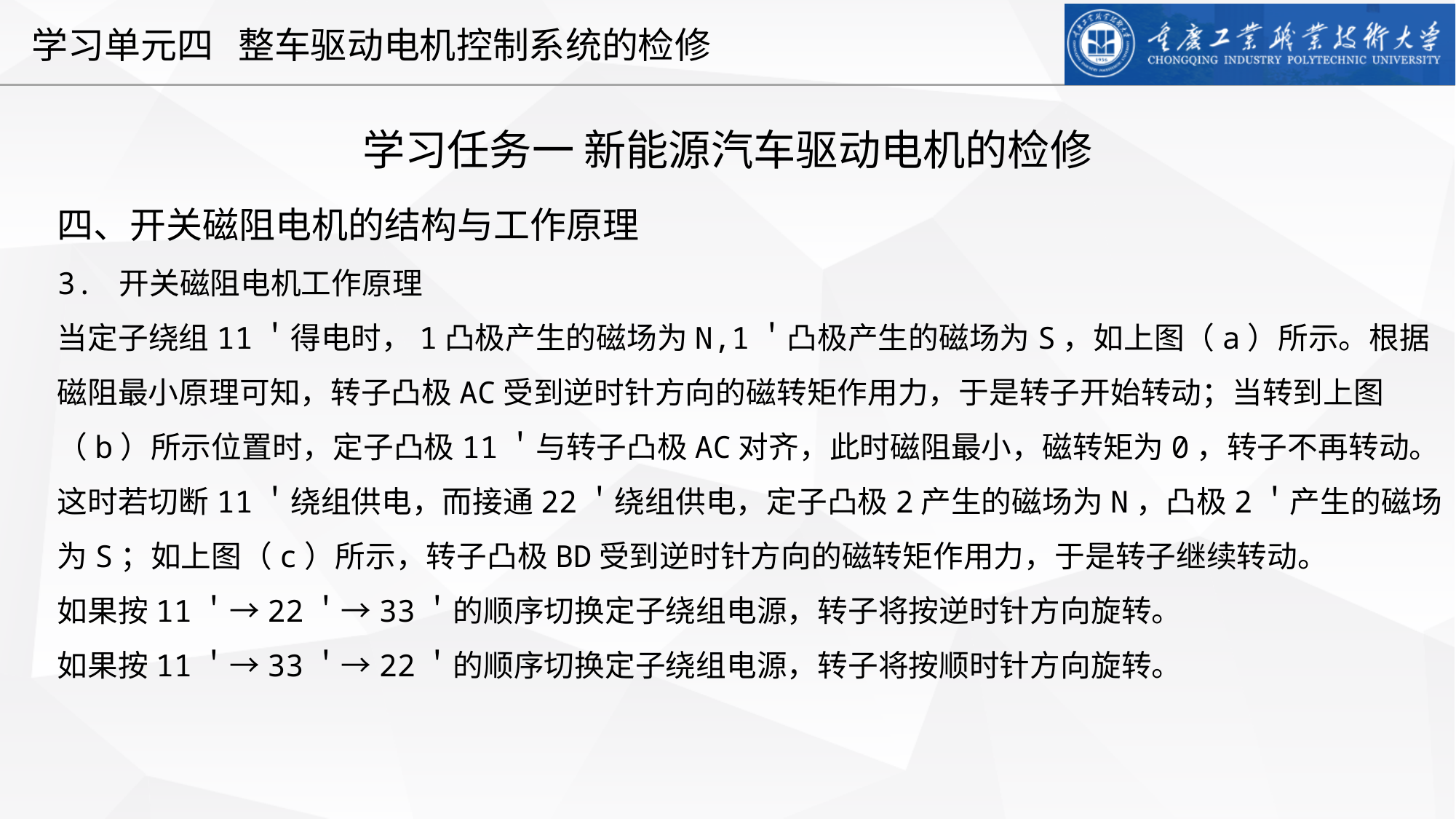

学习任务一 新能源汽车驱动电机的检修
四、开关磁阻电机的结构与工作原理
3. 开关磁阻电机工作原理
当定子绕组11＇得电时，1凸极产生的磁场为N,1＇凸极产生的磁场为S，如上图（a）所示。根据磁阻最小原理可知，转子凸极AC受到逆时针方向的磁转矩作用力，于是转子开始转动；当转到上图（b）所示位置时，定子凸极11＇与转子凸极AC对齐，此时磁阻最小，磁转矩为0，转子不再转动。这时若切断11＇绕组供电，而接通22＇绕组供电，定子凸极2产生的磁场为N，凸极2＇产生的磁场为S；如上图（c）所示，转子凸极BD受到逆时针方向的磁转矩作用力，于是转子继续转动。
如果按11＇→22＇→33＇的顺序切换定子绕组电源，转子将按逆时针方向旋转。
如果按11＇→33＇→22＇的顺序切换定子绕组电源，转子将按顺时针方向旋转。